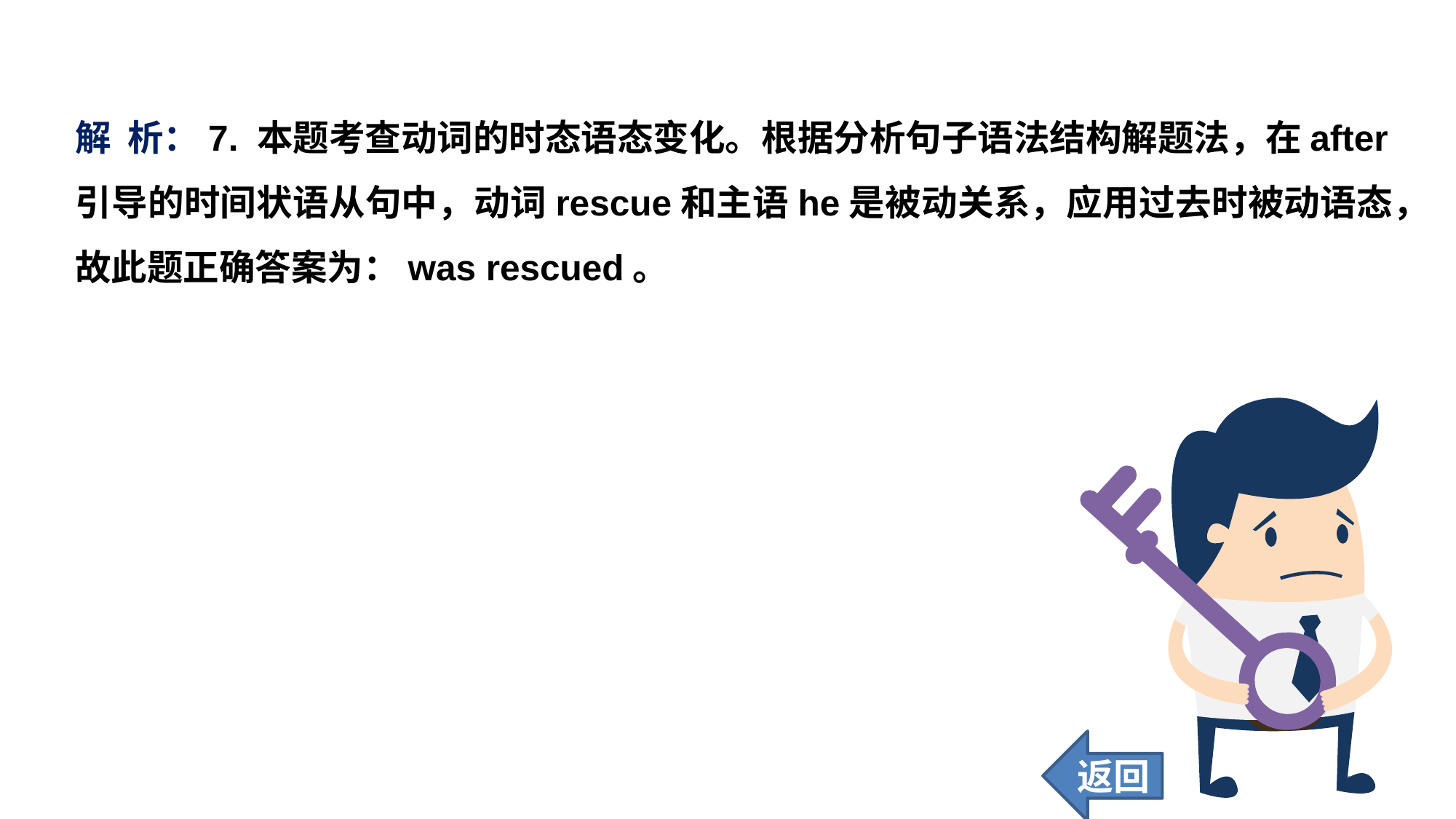

解  析：7. 本题考查动词的时态语态变化。根据分析句子语法结构解题法，在after引导的时间状语从句中，动词rescue和主语he是被动关系，应用过去时被动语态，故此题正确答案为：was rescued。

返回
190